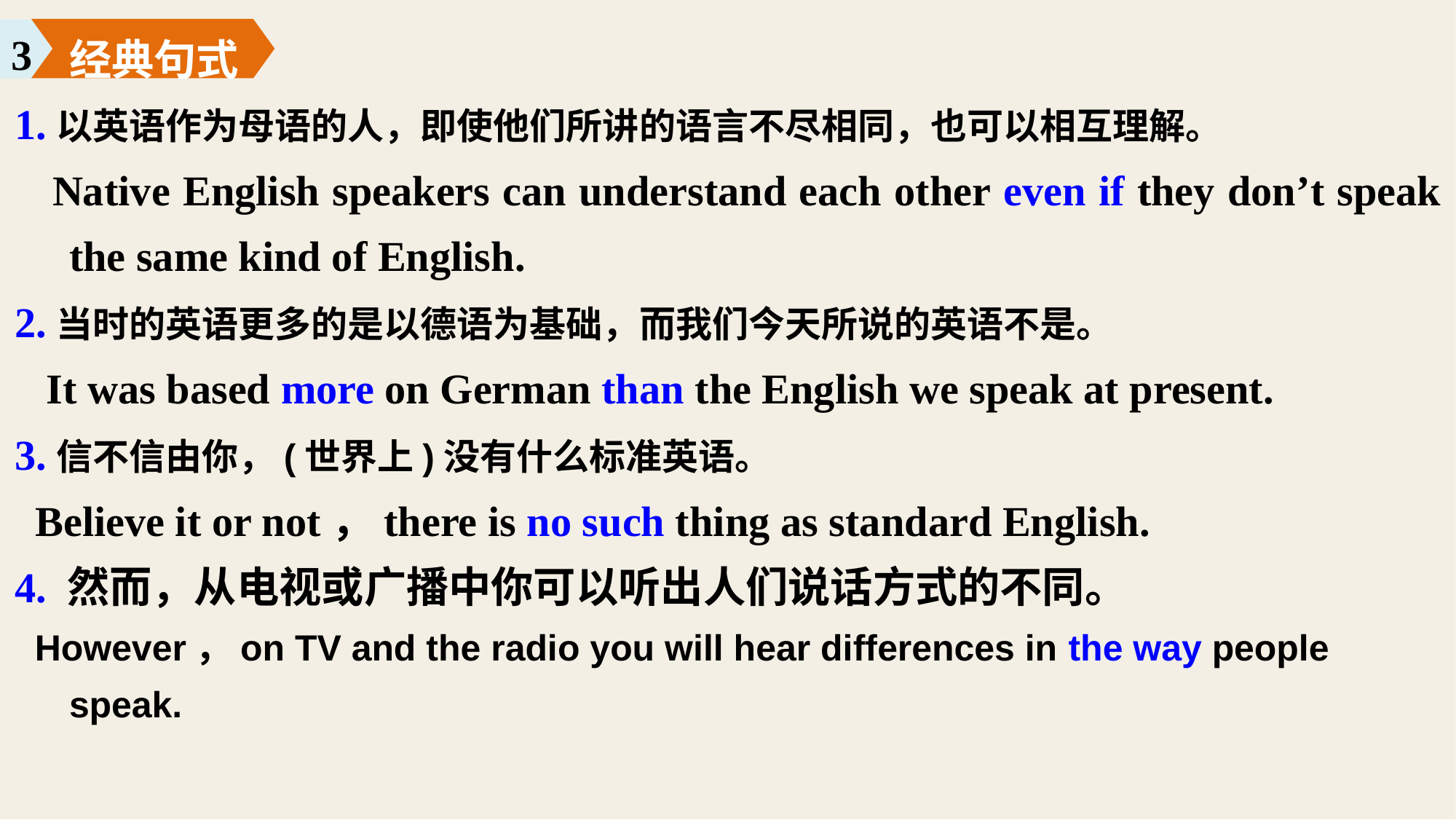

经典句式

3
1.以英语作为母语的人，即使他们所讲的语言不尽相同，也可以相互理解。
   Native English speakers can understand each other even if they don’t speak the same kind of English.
2.当时的英语更多的是以德语为基础，而我们今天所说的英语不是。
   It was based more on German than the English we speak at present.
3.信不信由你，(世界上)没有什么标准英语。
  Believe it or not，there is no such thing as standard English.
4. 然而，从电视或广播中你可以听出人们说话方式的不同。
  However，on TV and the radio you will hear differences in the way people speak.